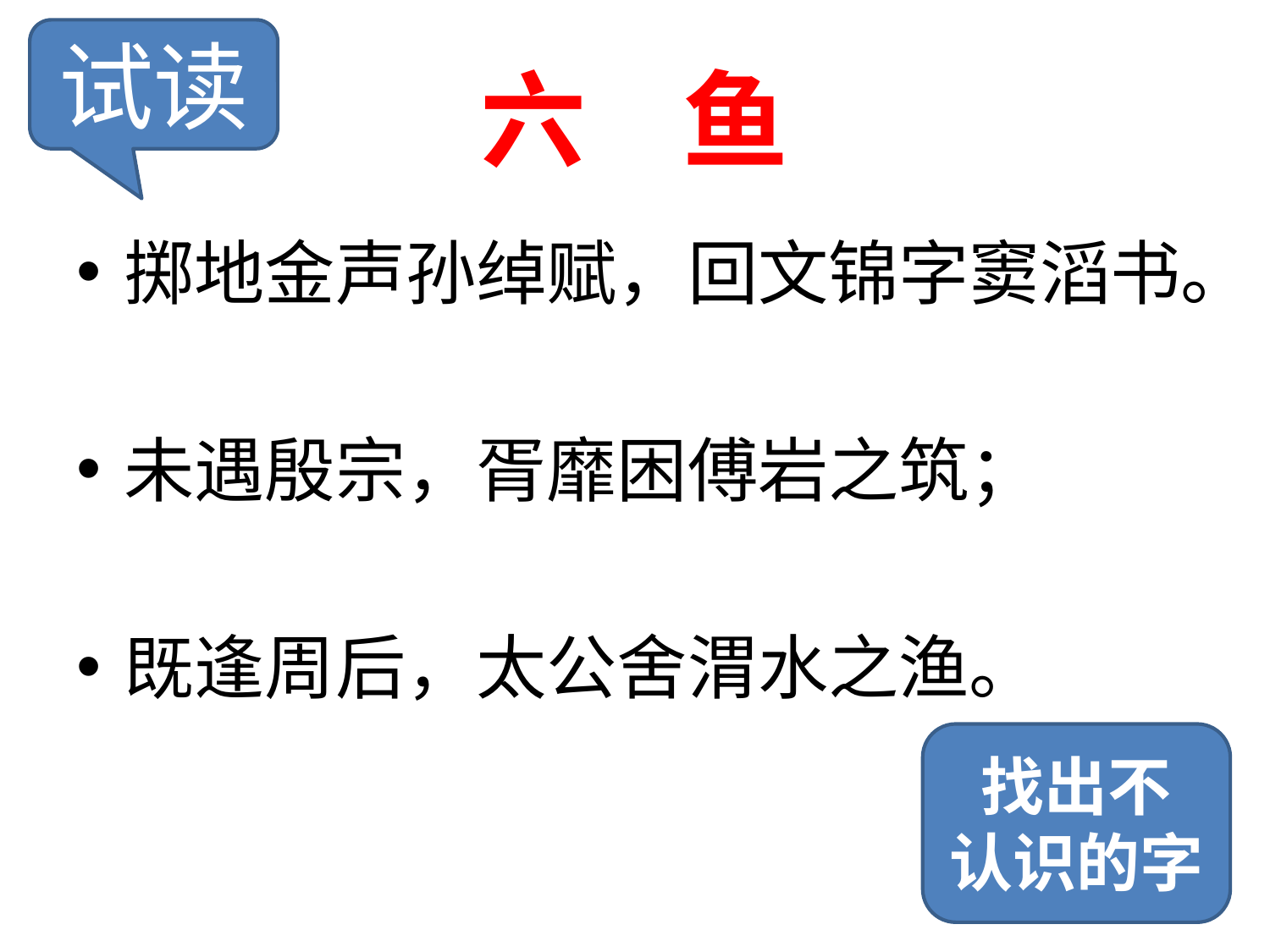

试读
# 六    鱼
掷地金声孙绰赋，回文锦字窦滔书。

未遇殷宗，胥靡困傅岩之筑；

既逢周后，太公舍渭水之渔。
找出不
认识的字